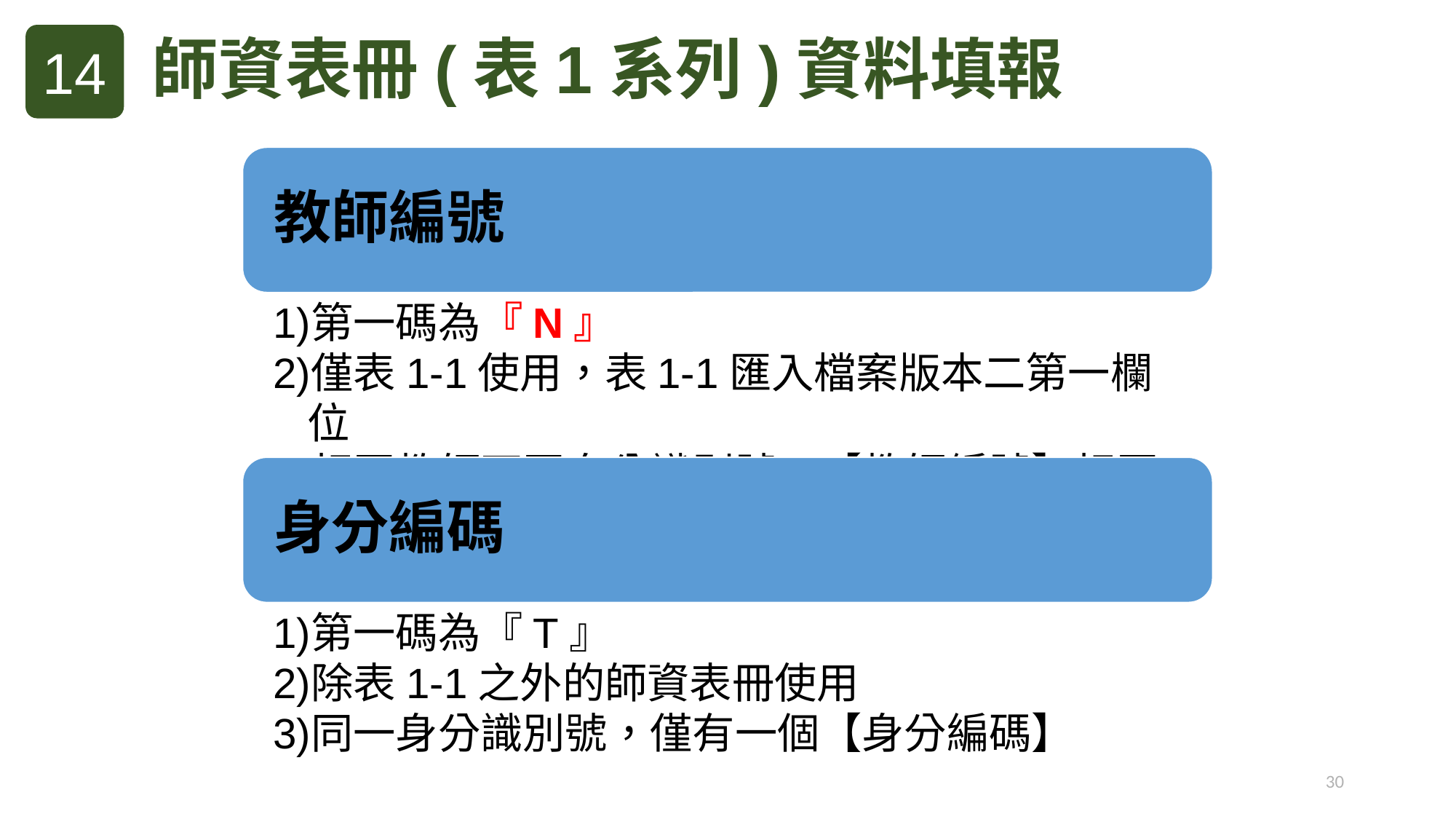

14
師資表冊(表1系列)資料填報

教師編號
第一碼為『N』
僅表1-1使用，表1-1匯入檔案版本二第一欄位
相同教師不同身分識別號，【教師編號】相同
身分編碼
第一碼為『T』
除表1-1之外的師資表冊使用
同一身分識別號，僅有一個【身分編碼】
30